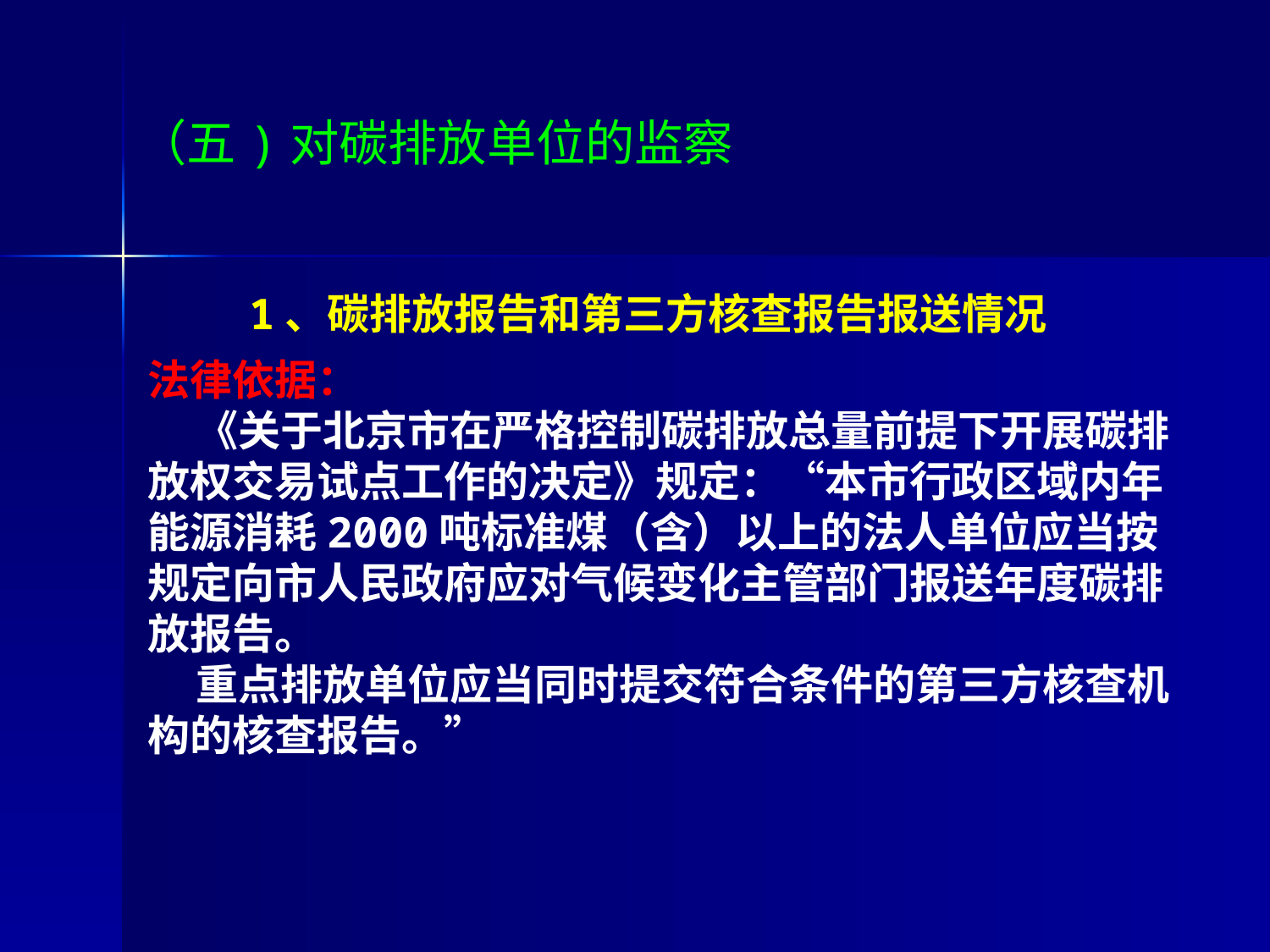

# （五)对碳排放单位的监察
    1、碳排放报告和第三方核查报告报送情况
法律依据：
    《关于北京市在严格控制碳排放总量前提下开展碳排放权交易试点工作的决定》规定：“本市行政区域内年能源消耗2000吨标准煤（含）以上的法人单位应当按规定向市人民政府应对气候变化主管部门报送年度碳排放报告。
    重点排放单位应当同时提交符合条件的第三方核查机构的核查报告。”